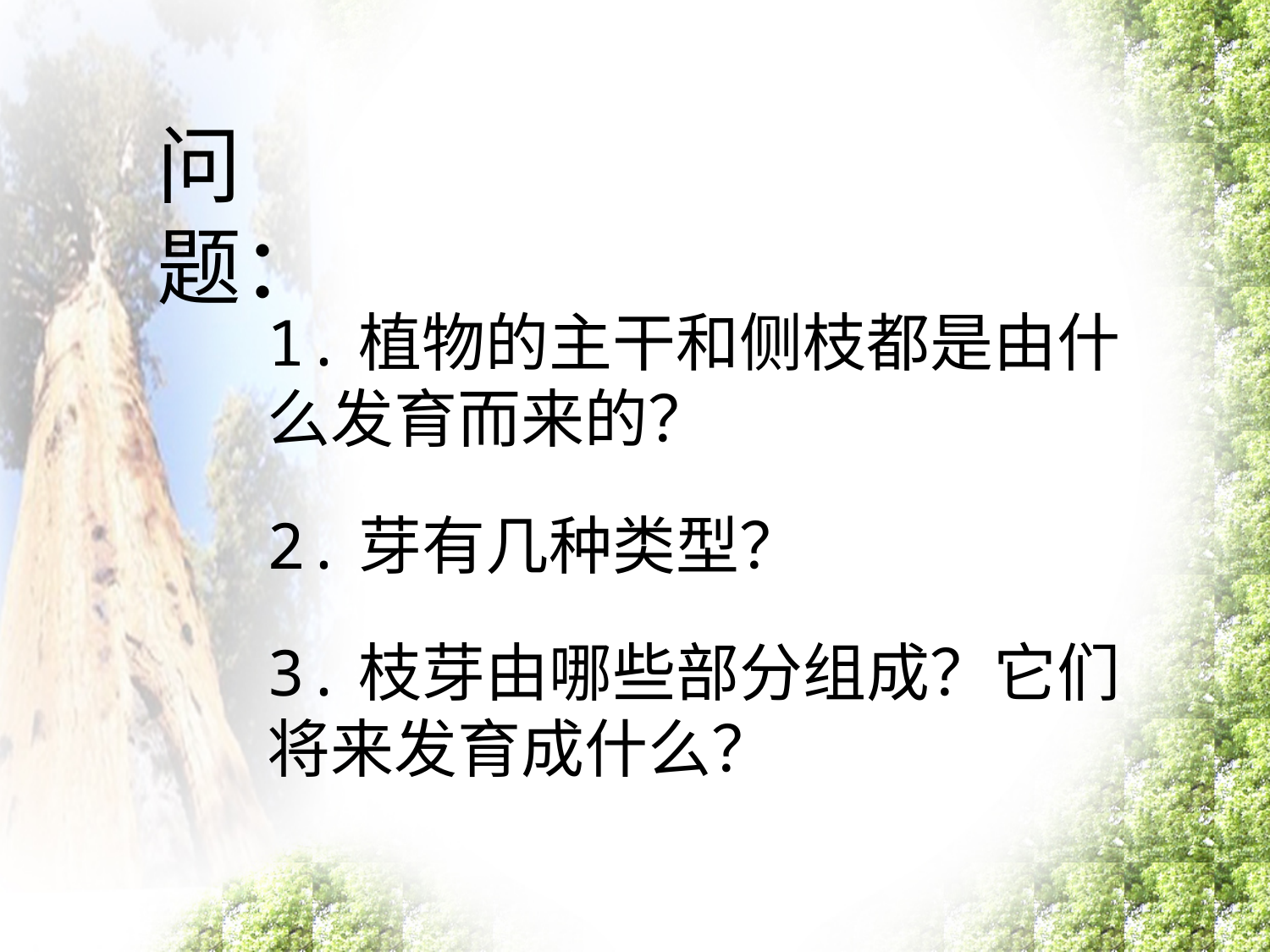

问题：
1.植物的主干和侧枝都是由什么发育而来的？

2.芽有几种类型？

3.枝芽由哪些部分组成？它们将来发育成什么？